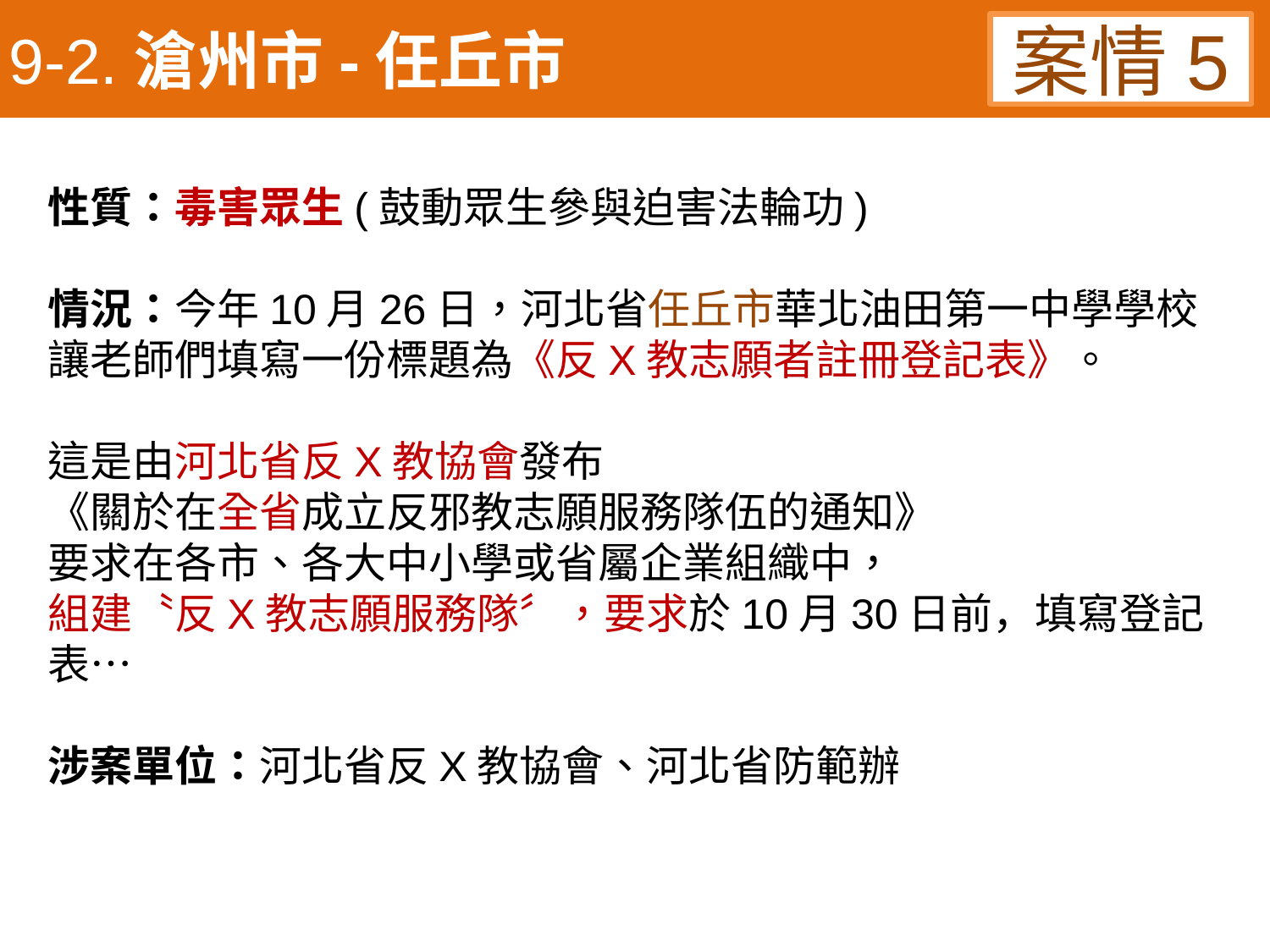

9-2.滄州市-任丘市
案情5

性質：毒害眾生(鼓動眾生參與迫害法輪功)

情況：今年10月26日，河北省任丘市華北油田第一中學學校
讓老師們填寫一份標題為《反X教志願者註冊登記表》。

這是由河北省反X教協會發布
《關於在全省成立反邪教志願服務隊伍的通知》
要求在各市、各大中小學或省屬企業組織中，
組建〝反X教志願服務隊〞，要求於10月30日前，填寫登記表…

涉案單位：河北省反X教協會、河北省防範辦